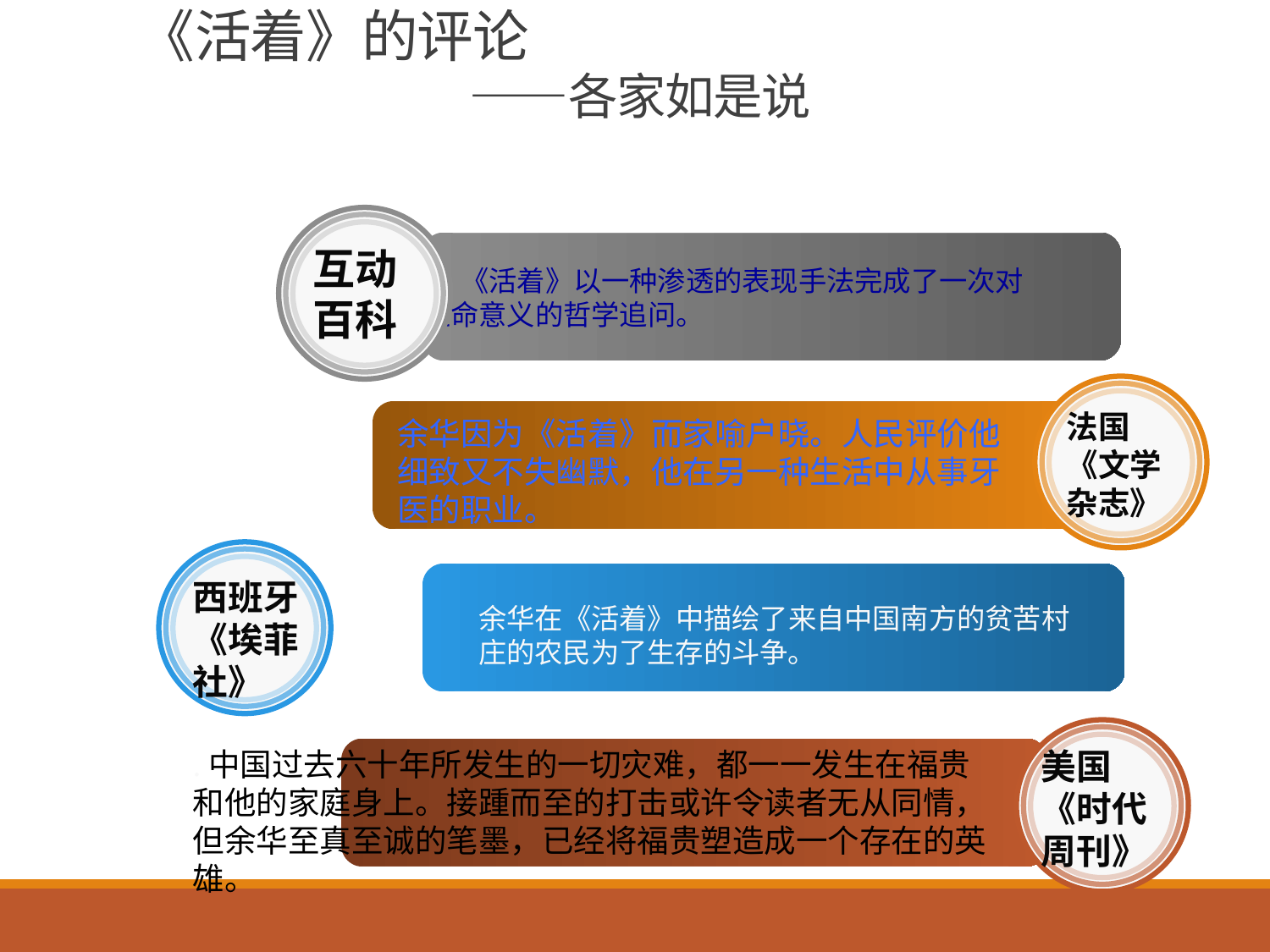

# 《活着》的评论 ——各家如是说

互动百科
     《活着》以一种渗透的表现手法完成了一次对生命意义的哲学追问。

法国《文学杂志》
余华因为《活着》而家喻户晓。人民评价他细致又不失幽默，他在另一种生活中从事牙医的职业。

西班牙《埃菲社》
余华在《活着》中描绘了来自中国南方的贫苦村庄的农民为了生存的斗争。

美国《时代周刊》
.中国过去六十年所发生的一切灾难，都一一发生在福贵和他的家庭身上。接踵而至的打击或许令读者无从同情，但余华至真至诚的笔墨，已经将福贵塑造成一个存在的英雄。